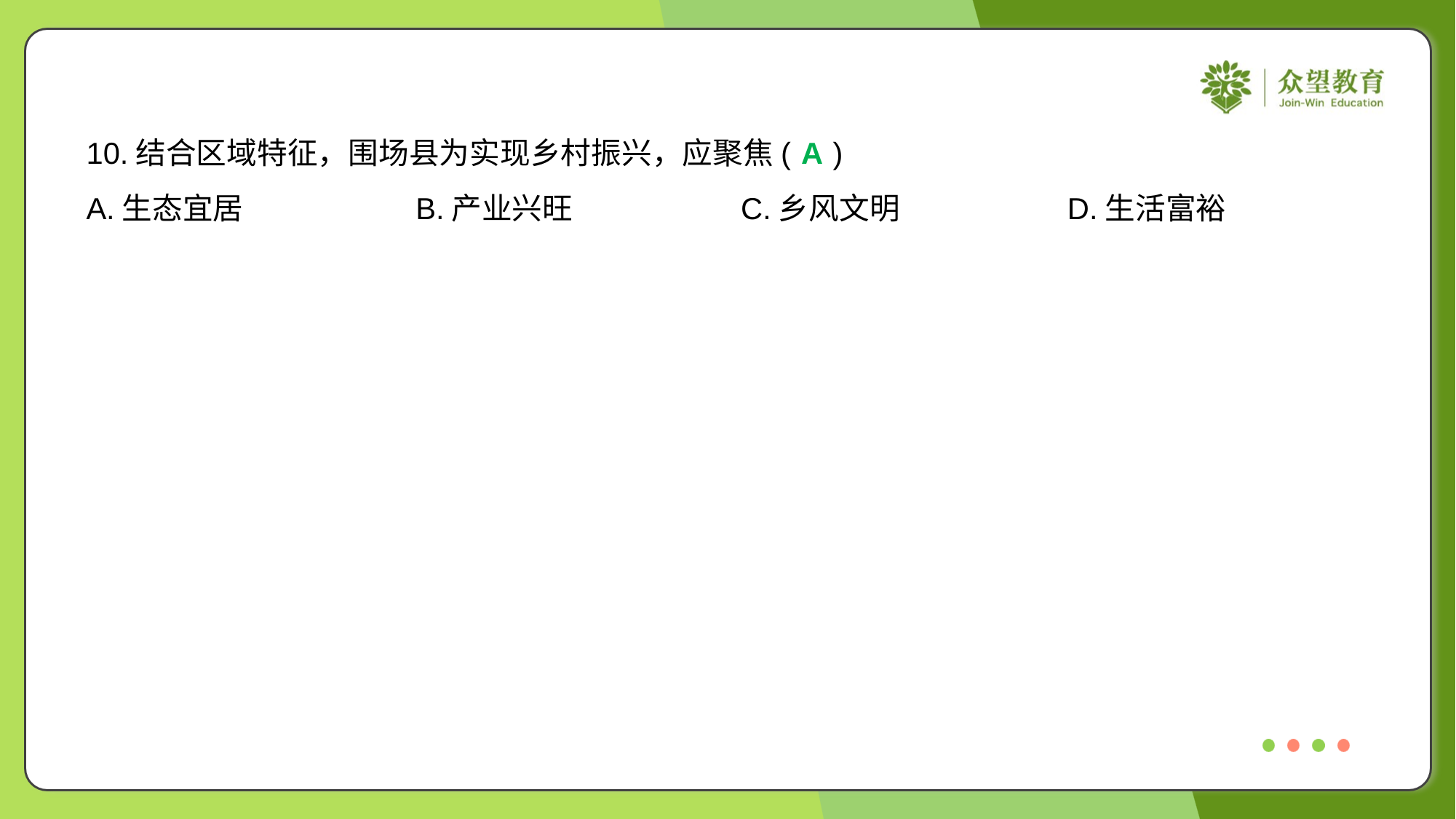

10.结合区域特征，围场县为实现乡村振兴，应聚焦(     )
A
A.生态宜居	B.产业兴旺	C.乡风文明	D.生活富裕